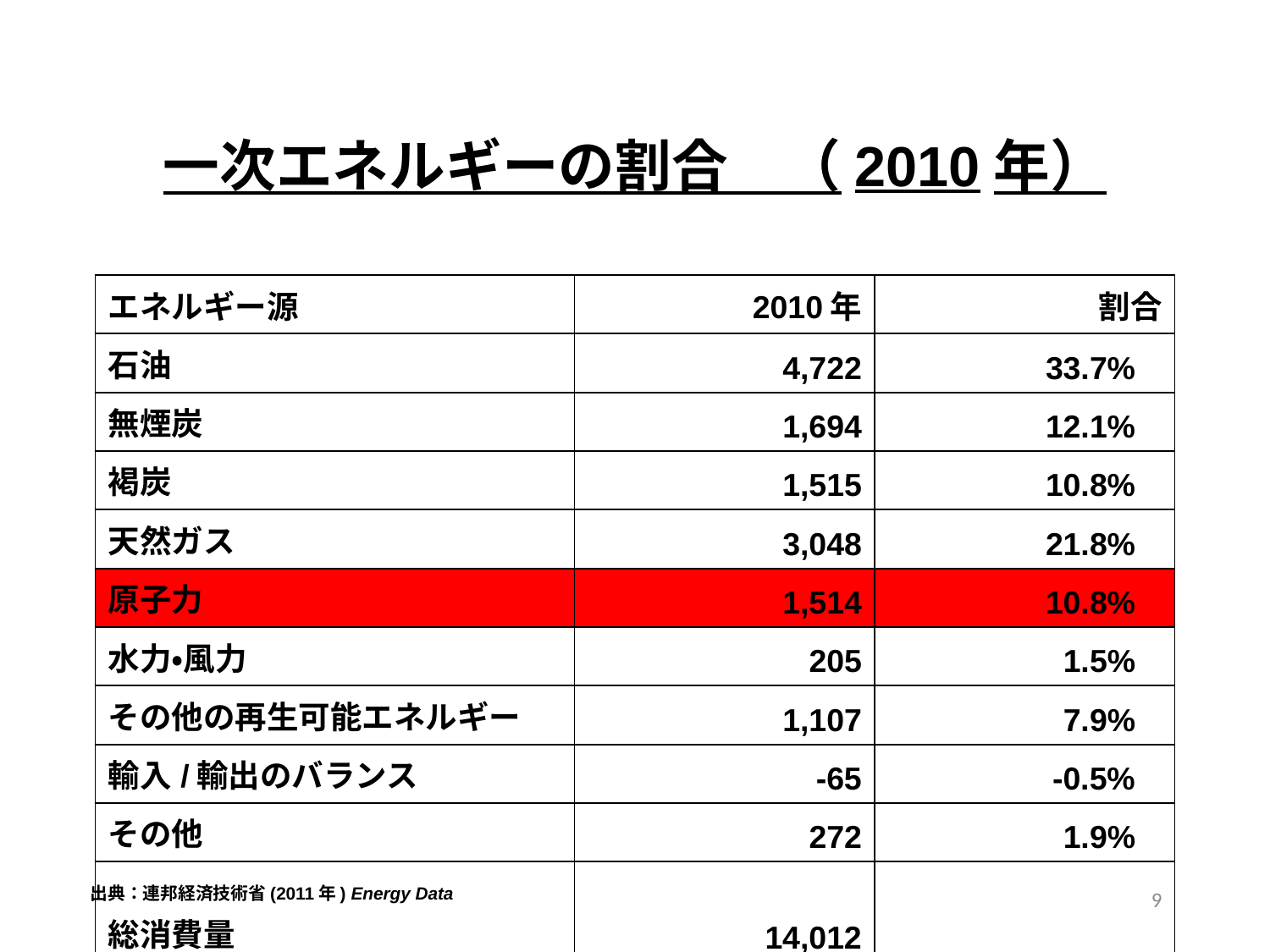

# 一次エネルギーの割合　（2010年）
| エネルギー源 | 2010年 | 割合 |
| --- | --- | --- |
| 石油 | 4,722 | 33.7% |
| 無煙炭 | 1,694 | 12.1% |
| 褐炭 | 1,515 | 10.8% |
| 天然ガス | 3,048 | 21.8% |
| 原子力 | 1,514 | 10.8% |
| 水力・風力 | 205 | 1.5% |
| その他の再生可能エネルギー | 1,107 | 7.9% |
| 輸入/輸出のバランス | -65 | -0.5% |
| その他 | 272 | 1.9% |
| 総消費量 | 14,012 |  |
9
出典：連邦経済技術省(2011年) Energy Data